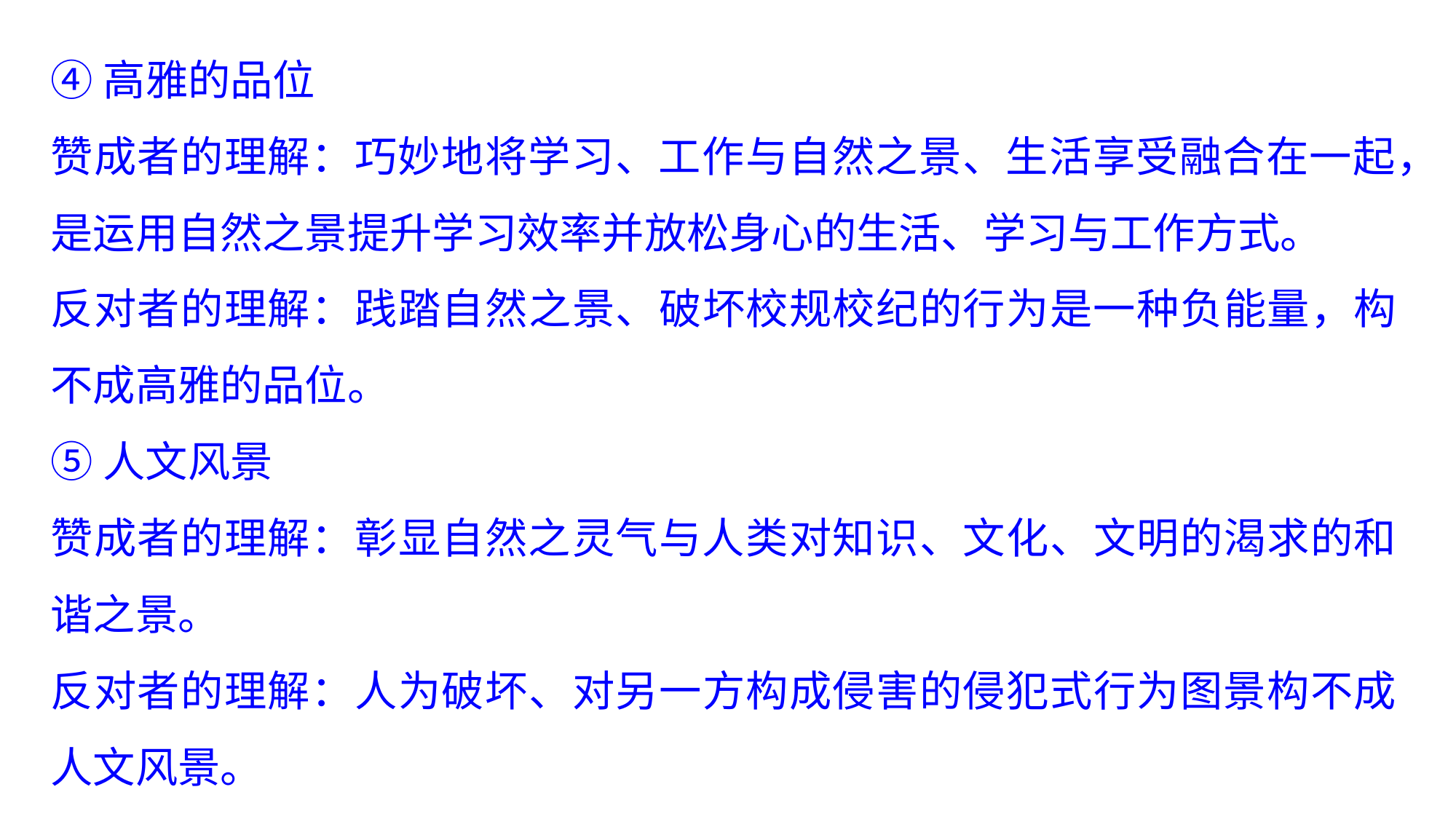

④高雅的品位
赞成者的理解：巧妙地将学习、工作与自然之景、生活享受融合在一起，是运用自然之景提升学习效率并放松身心的生活、学习与工作方式。
反对者的理解：践踏自然之景、破坏校规校纪的行为是一种负能量，构不成高雅的品位。
⑤人文风景
赞成者的理解：彰显自然之灵气与人类对知识、文化、文明的渴求的和谐之景。
反对者的理解：人为破坏、对另一方构成侵害的侵犯式行为图景构不成人文风景。